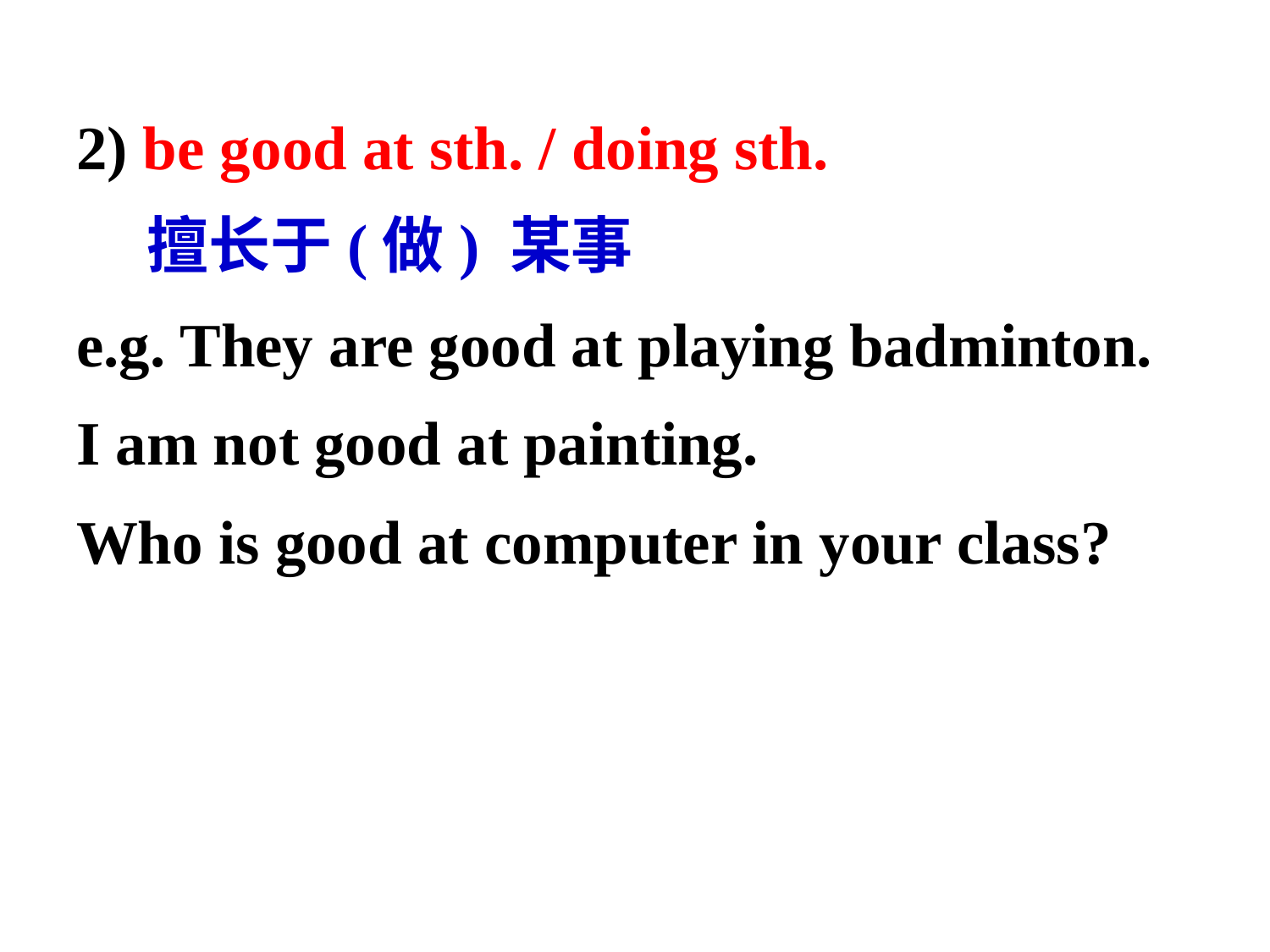

2) be good at sth. / doing sth.
    擅长于(做) 某事
e.g. They are good at playing badminton.
I am not good at painting.
Who is good at computer in your class?